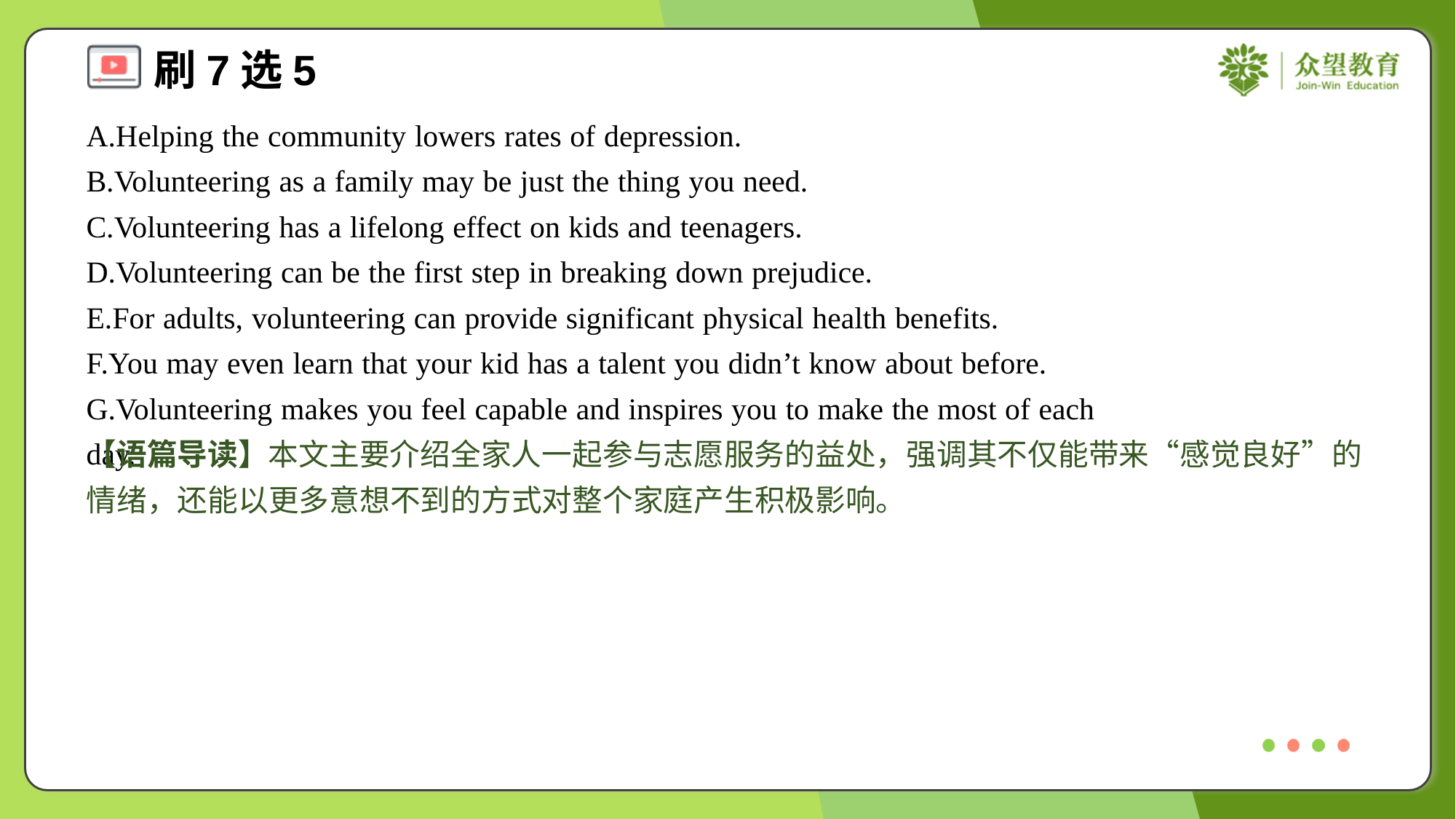

A.Helping the community lowers rates of depression.
B.Volunteering as a family may be just the thing you need.
C.Volunteering has a lifelong effect on kids and teenagers.
D.Volunteering can be the first step in breaking down prejudice.
E.For adults, volunteering can provide significant physical health benefits.
F.You may even learn that your kid has a talent you didn’t know about before.
G.Volunteering makes you feel capable and inspires you to make the most of each day.#7
【语篇导读】本文主要介绍全家人一起参与志愿服务的益处，强调其不仅能带来“感觉良好”的情绪，还能以更多意想不到的方式对整个家庭产生积极影响。